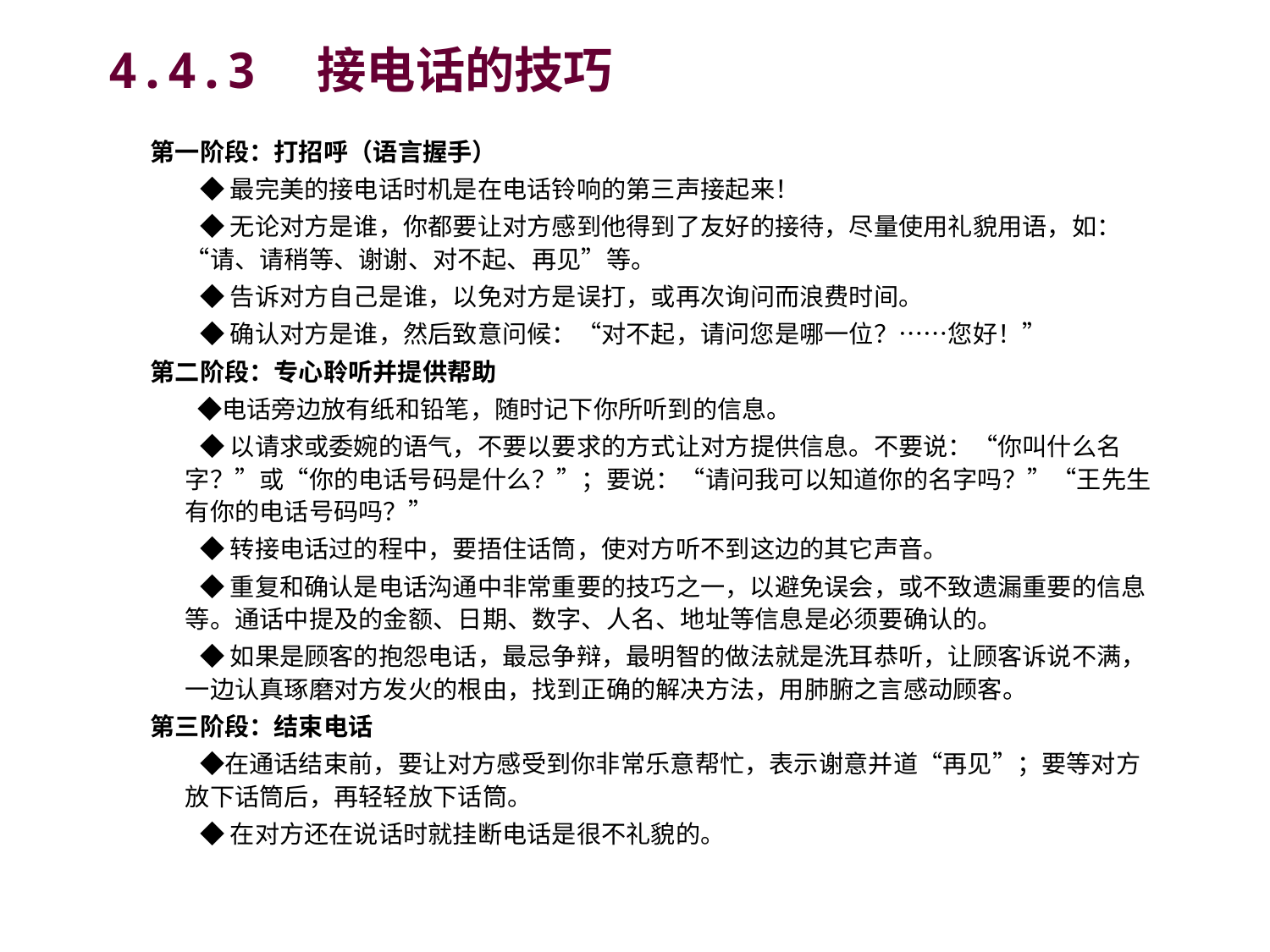

# 4.4.3　接电话的技巧
第一阶段：打招呼（语言握手）
　　◆ 最完美的接电话时机是在电话铃响的第三声接起来！
　　◆ 无论对方是谁，你都要让对方感到他得到了友好的接待，尽量使用礼貌用语，如：“请、请稍等、谢谢、对不起、再见”等。
　　◆ 告诉对方自己是谁，以免对方是误打，或再次询问而浪费时间。
　　◆ 确认对方是谁，然后致意问候：“对不起，请问您是哪一位？……您好！”
第二阶段：专心聆听并提供帮助
  　 ◆电话旁边放有纸和铅笔，随时记下你所听到的信息。
　　◆ 以请求或委婉的语气，不要以要求的方式让对方提供信息。不要说：“你叫什么名字？”或“你的电话号码是什么？”；要说：“请问我可以知道你的名字吗？”“王先生有你的电话号码吗？”
　　◆ 转接电话过的程中，要捂住话筒，使对方听不到这边的其它声音。
　　◆ 重复和确认是电话沟通中非常重要的技巧之一，以避免误会，或不致遗漏重要的信息等。通话中提及的金额、日期、数字、人名、地址等信息是必须要确认的。
　　◆ 如果是顾客的抱怨电话，最忌争辩，最明智的做法就是洗耳恭听，让顾客诉说不满，一边认真琢磨对方发火的根由，找到正确的解决方法，用肺腑之言感动顾客。
第三阶段：结束电话
　　◆在通话结束前，要让对方感受到你非常乐意帮忙，表示谢意并道“再见”；要等对方放下话筒后，再轻轻放下话筒。
　　◆ 在对方还在说话时就挂断电话是很不礼貌的。